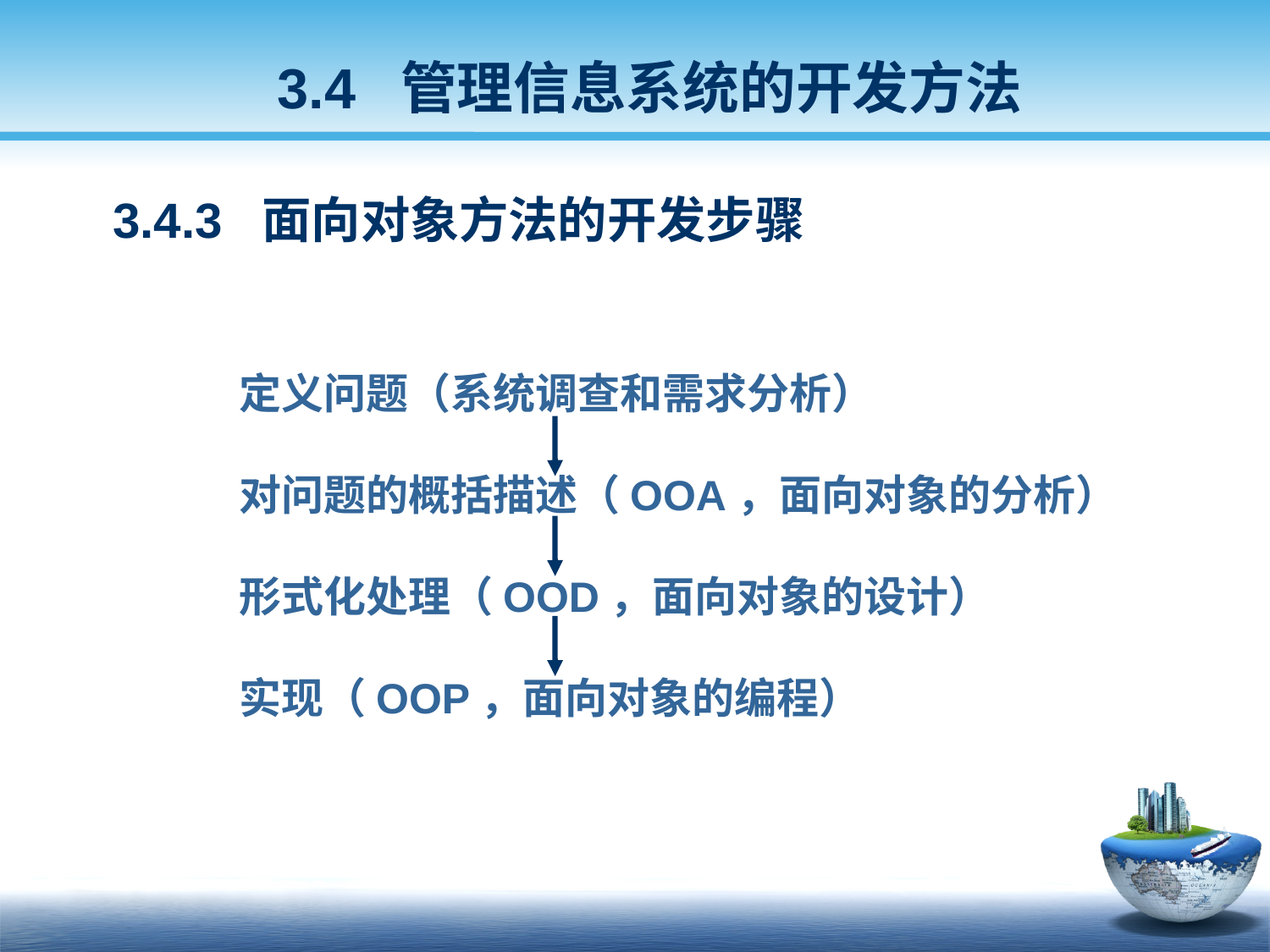

3.4  管理信息系统的开发方法
    3.4.3  面向对象方法的开发步骤
                定义问题（系统调查和需求分析）

                对问题的概括描述（OOA，面向对象的分析）

                形式化处理（OOD，面向对象的设计）

                实现（OOP，面向对象的编程）